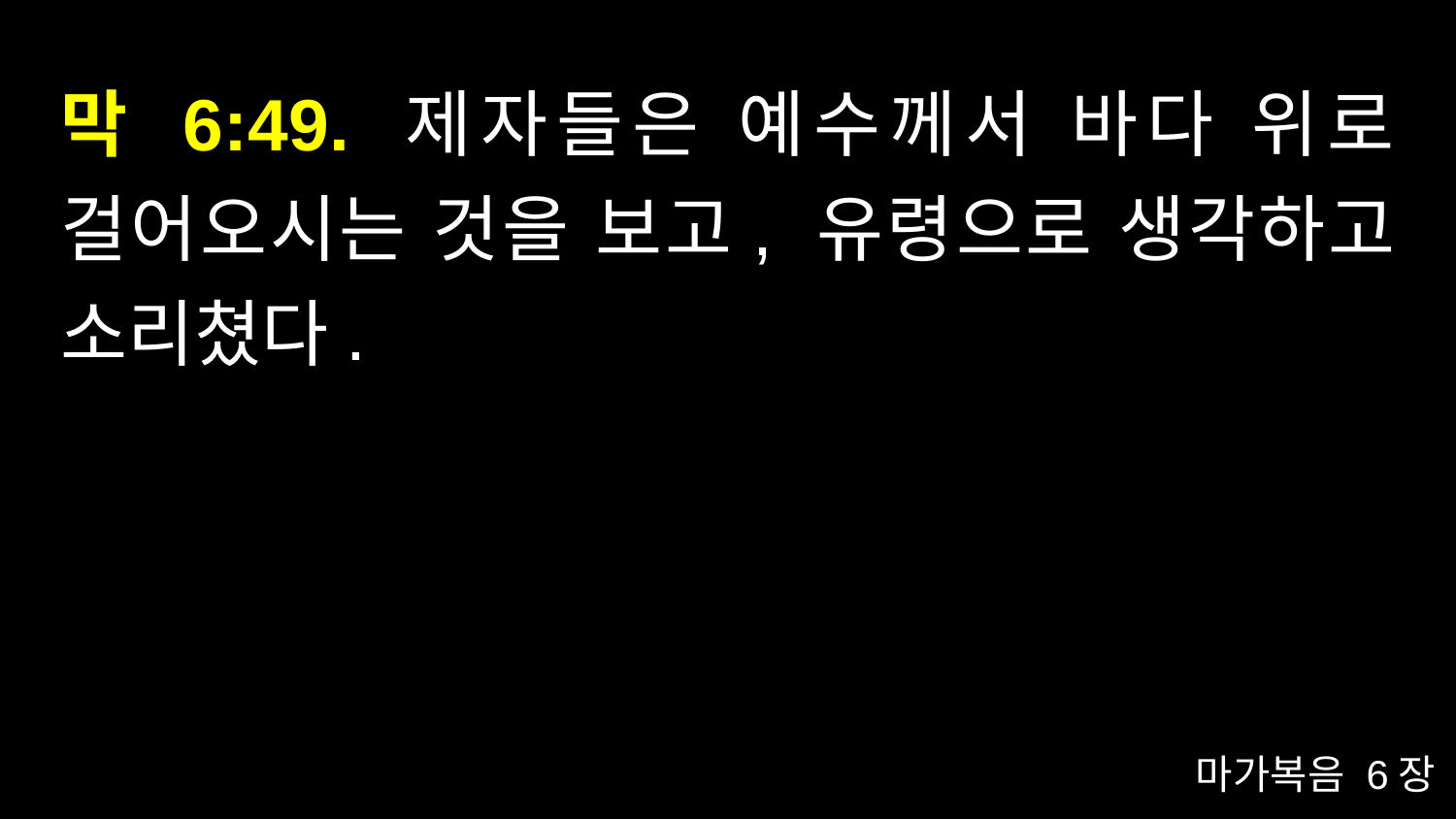

# 막 6:49. 제자들은 예수께서 바다 위로 걸어오시는 것을 보고, 유령으로 생각하고 소리쳤다.
마가복음 6장